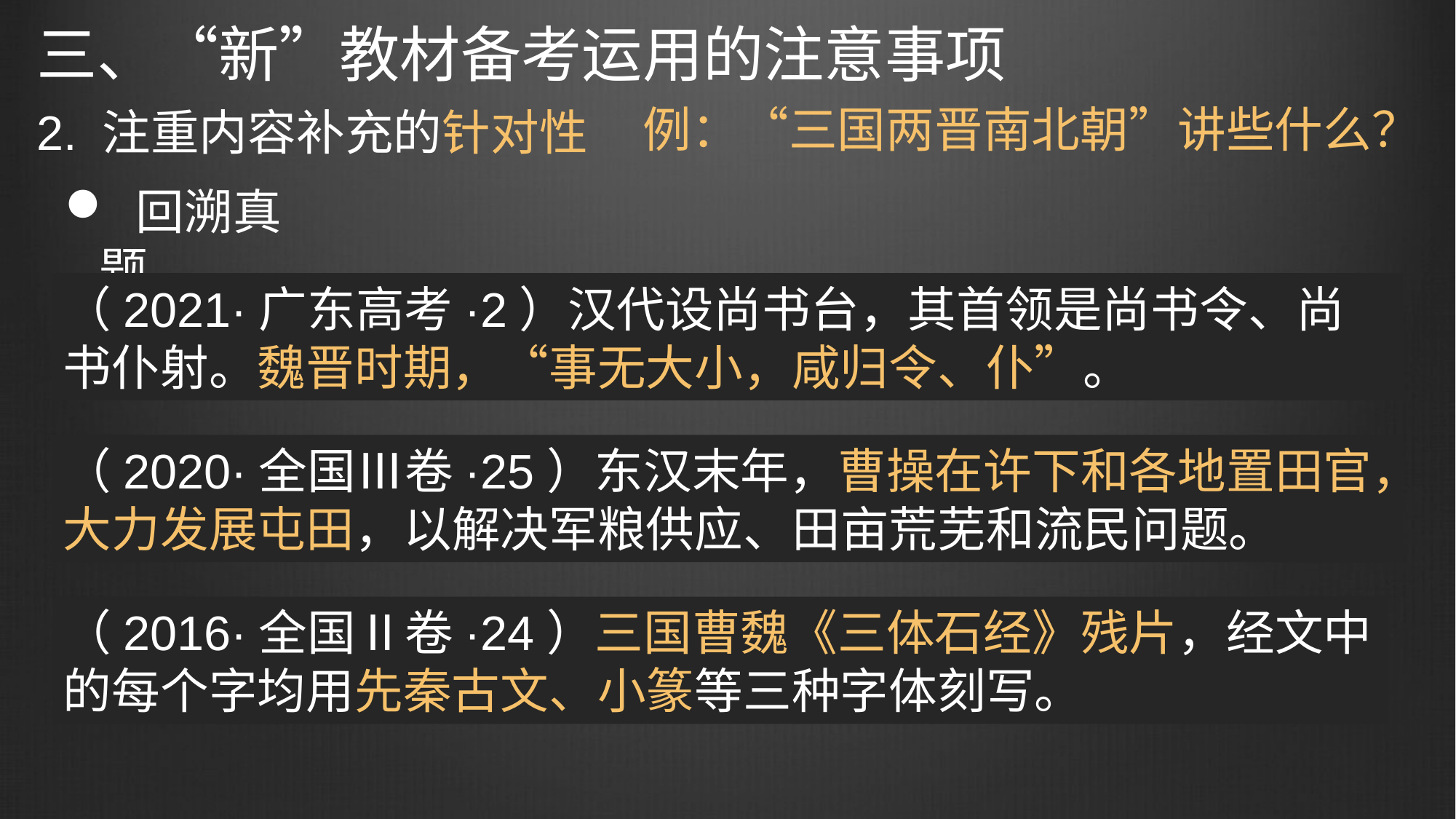

三、“新”教材备考运用的注意事项
例：“三国两晋南北朝”讲些什么？
2. 注重内容补充的针对性
 回溯真题
（2021·广东高考·2）汉代设尚书台，其首领是尚书令、尚书仆射。魏晋时期，“事无大小，咸归令、仆”。
（2020·全国Ⅲ卷·25）东汉末年，曹操在许下和各地置田官，大力发展屯田，以解决军粮供应、田亩荒芜和流民问题。
（2016·全国Ⅱ卷·24）三国曹魏《三体石经》残片，经文中的每个字均用先秦古文、小篆等三种字体刻写。